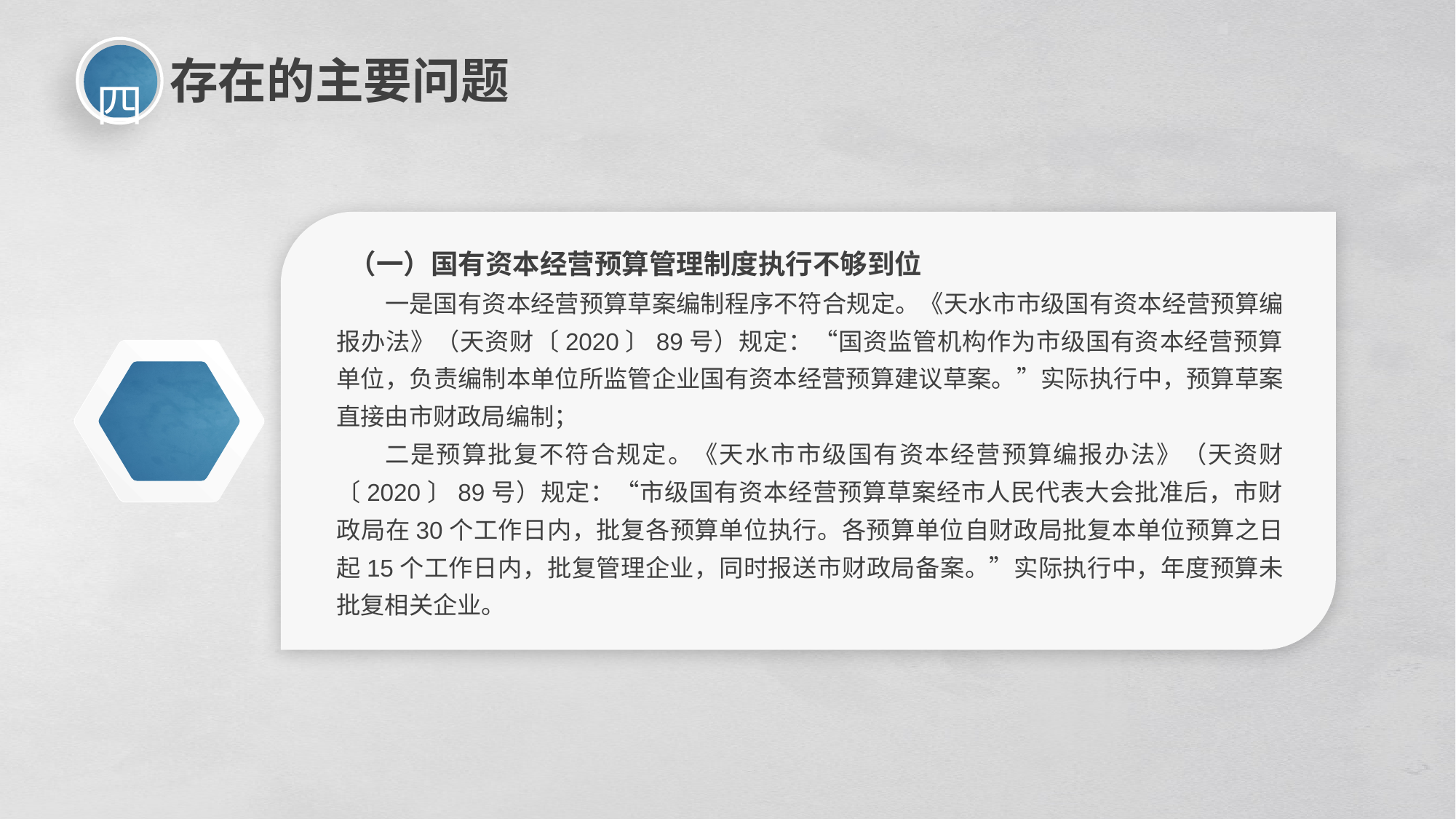

四

存在的主要问题

 （一）国有资本经营预算管理制度执行不够到位
一是国有资本经营预算草案编制程序不符合规定。《天水市市级国有资本经营预算编报办法》（天资财〔2020〕89号）规定：“国资监管机构作为市级国有资本经营预算单位，负责编制本单位所监管企业国有资本经营预算建议草案。”实际执行中，预算草案直接由市财政局编制；
二是预算批复不符合规定。《天水市市级国有资本经营预算编报办法》（天资财〔2020〕89号）规定：“市级国有资本经营预算草案经市人民代表大会批准后，市财政局在30个工作日内，批复各预算单位执行。各预算单位自财政局批复本单位预算之日起15个工作日内，批复管理企业，同时报送市财政局备案。”实际执行中，年度预算未批复相关企业。